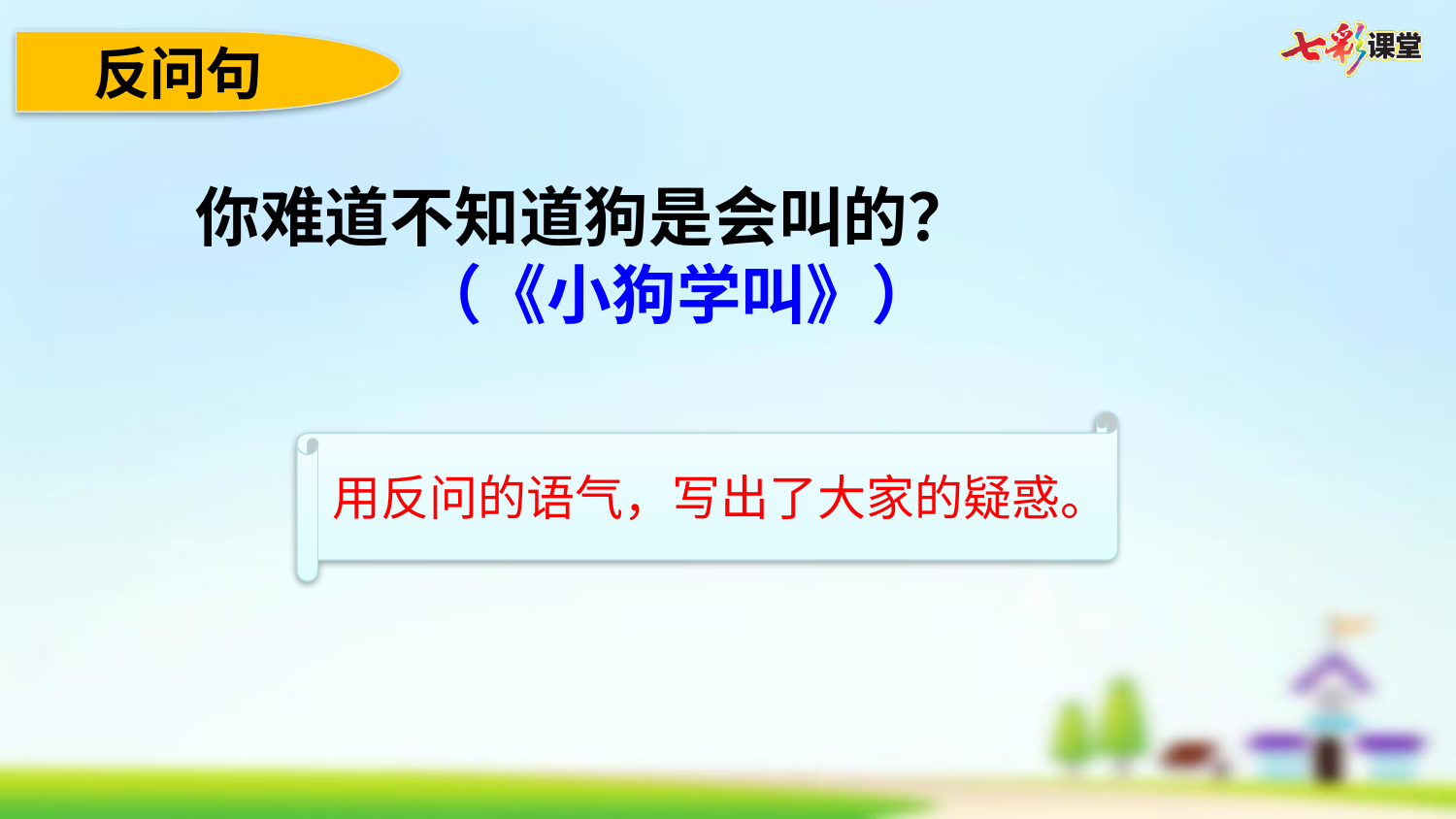

反问句
     你难道不知道狗是会叫的？
                    （《小狗学叫》）
用反问的语气，写出了大家的疑惑。